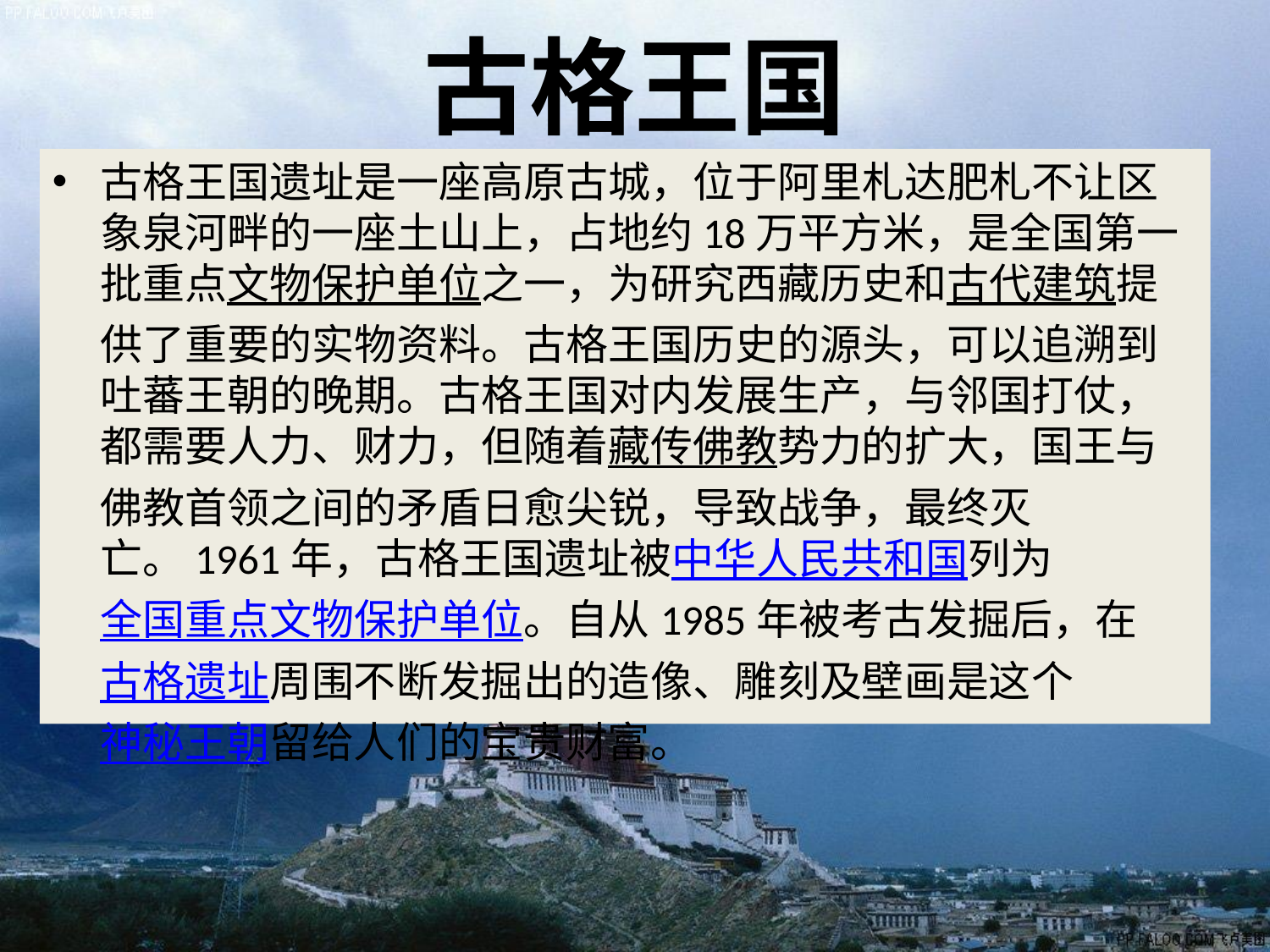

# 古格王国
古格王国遗址是一座高原古城，位于阿里札达肥札不让区象泉河畔的一座土山上，占地约18万平方米，是全国第一批重点文物保护单位之一，为研究西藏历史和古代建筑提供了重要的实物资料。古格王国历史的源头，可以追溯到吐蕃王朝的晚期。古格王国对内发展生产，与邻国打仗，都需要人力、财力，但随着藏传佛教势力的扩大，国王与佛教首领之间的矛盾日愈尖锐，导致战争，最终灭亡。1961年，古格王国遗址被中华人民共和国列为全国重点文物保护单位。自从1985年被考古发掘后，在古格遗址周围不断发掘出的造像、雕刻及壁画是这个神秘王朝留给人们的宝贵财富。